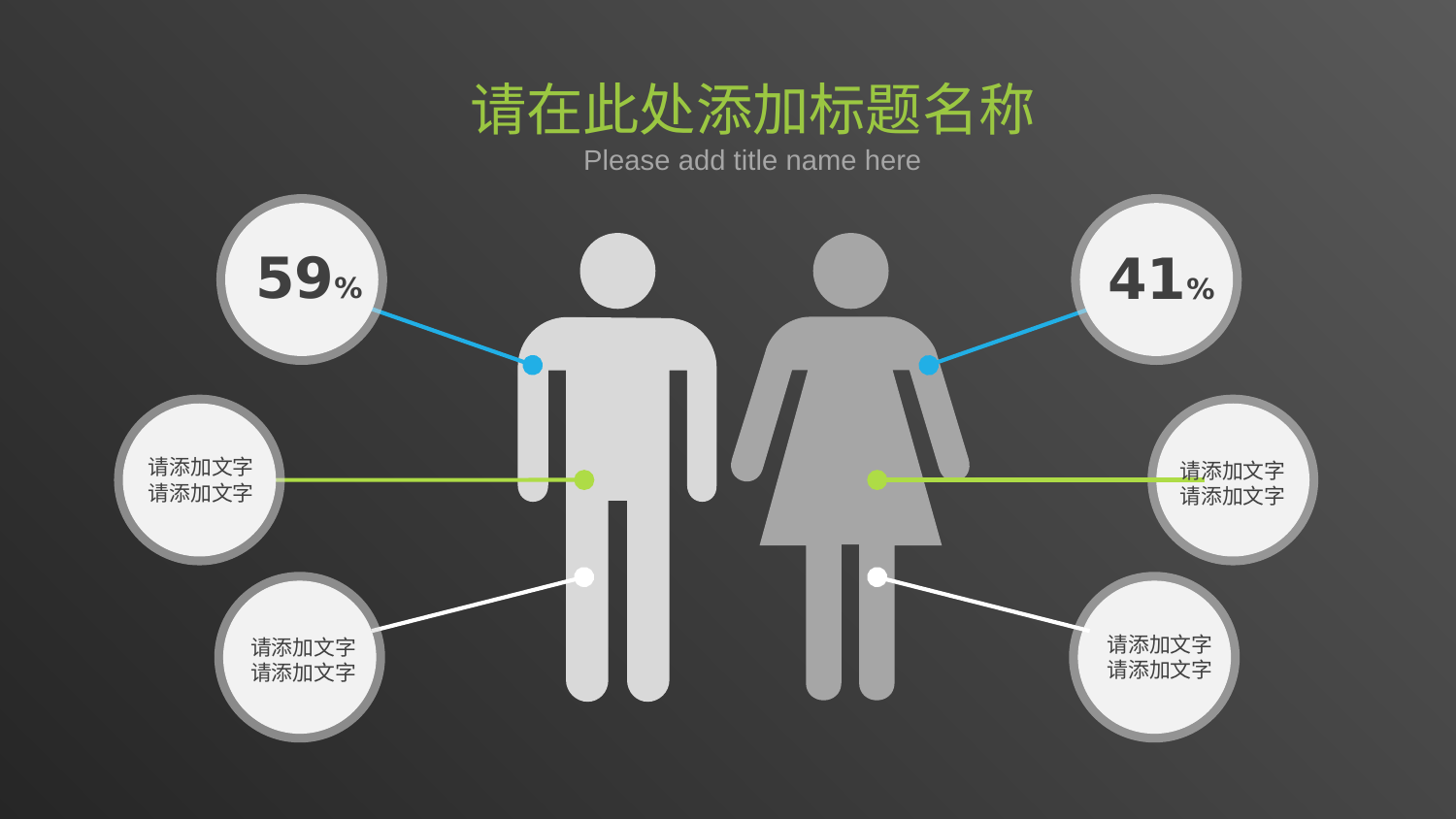

请在此处添加标题名称
Please add title name here

59%

41%

请添加文字
请添加文字

请添加文字
请添加文字

请添加文字
请添加文字

请添加文字
请添加文字